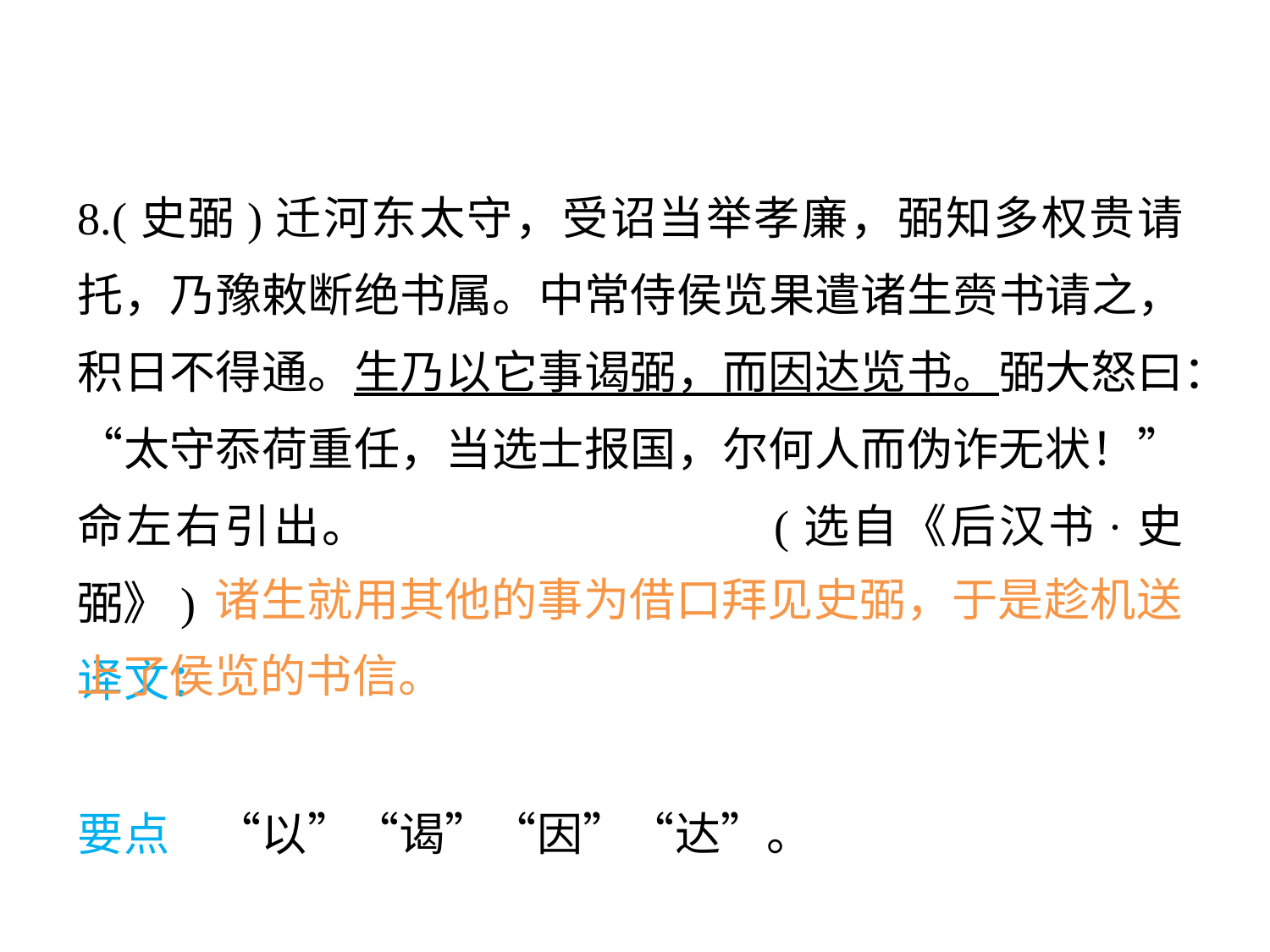

8.(史弼)迁河东太守，受诏当举孝廉，弼知多权贵请托，乃豫敕断绝书属。中常侍侯览果遣诸生赍书请之，积日不得通。生乃以它事谒弼，而因达览书。弼大怒曰：“太守忝荷重任，当选士报国，尔何人而伪诈无状！”命左右引出。　　　　　　　　(选自《后汉书·史弼》)
译文：

要点　“以”“谒”“因”“达”。
            诸生就用其他的事为借口拜见史弼，于是趁机送上了侯览的书信。